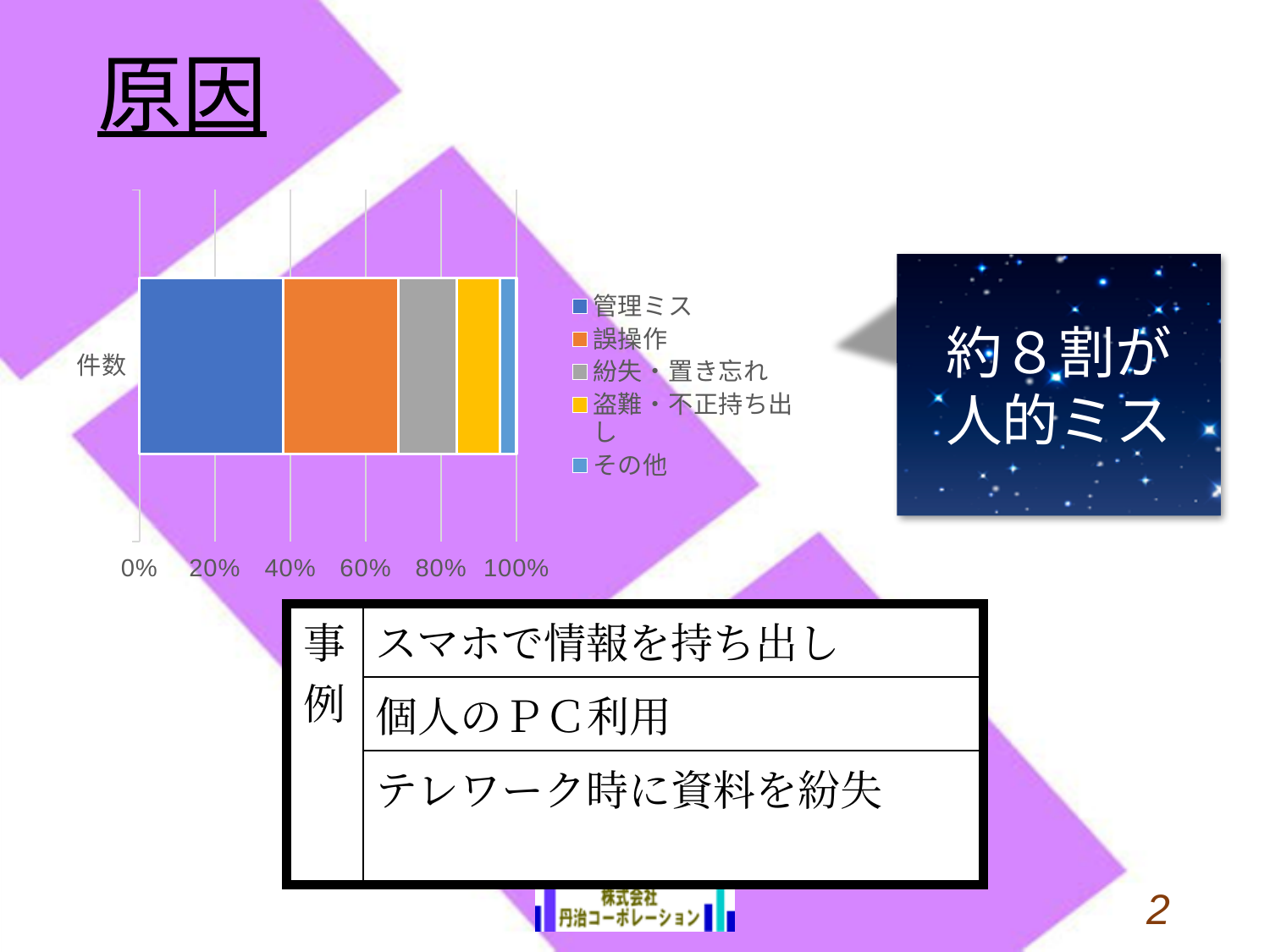

原因

### Chart

| Category | 管理ミス | 誤操作 | 紛失・置き忘れ | 盗難・不正持ち出し | その他 |
|---|---|---|---|---|---|
| 件数 | 658.0 | 526.0 | 268.0 | 201.0 | 74.0 |
約８割が
人的ミス
| 事例 | スマホで情報を持ち出し |
| --- | --- |
|  | 個人のＰＣ利用 |
|  | テレワーク時に資料を紛失 |
2